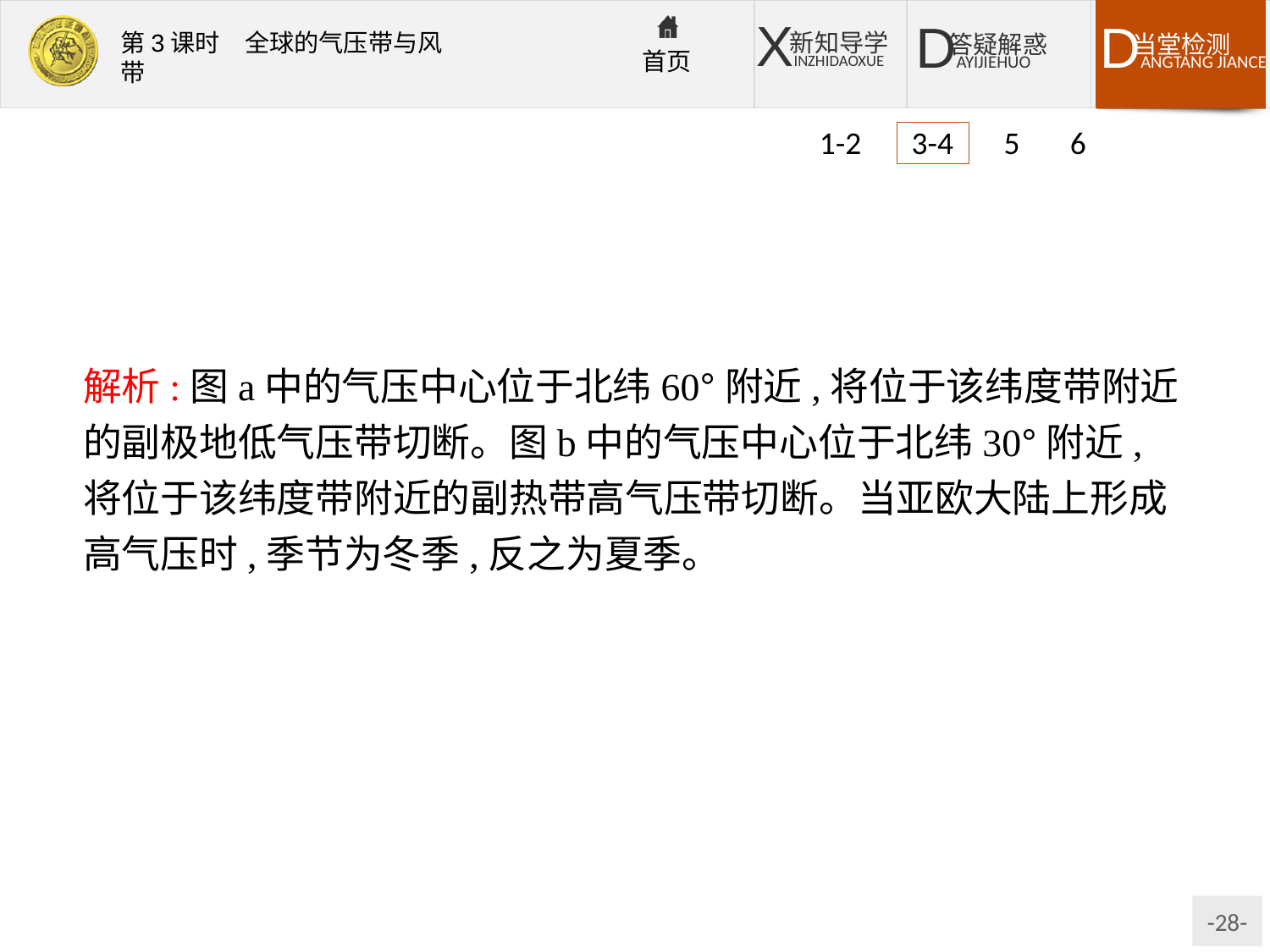

1-2       3-4       5       6

解析:图a中的气压中心位于北纬60°附近,将位于该纬度带附近的副极地低气压带切断。图b中的气压中心位于北纬30°附近,将位于该纬度带附近的副热带高气压带切断。当亚欧大陆上形成高气压时,季节为冬季,反之为夏季。
答案:3.A　4.B